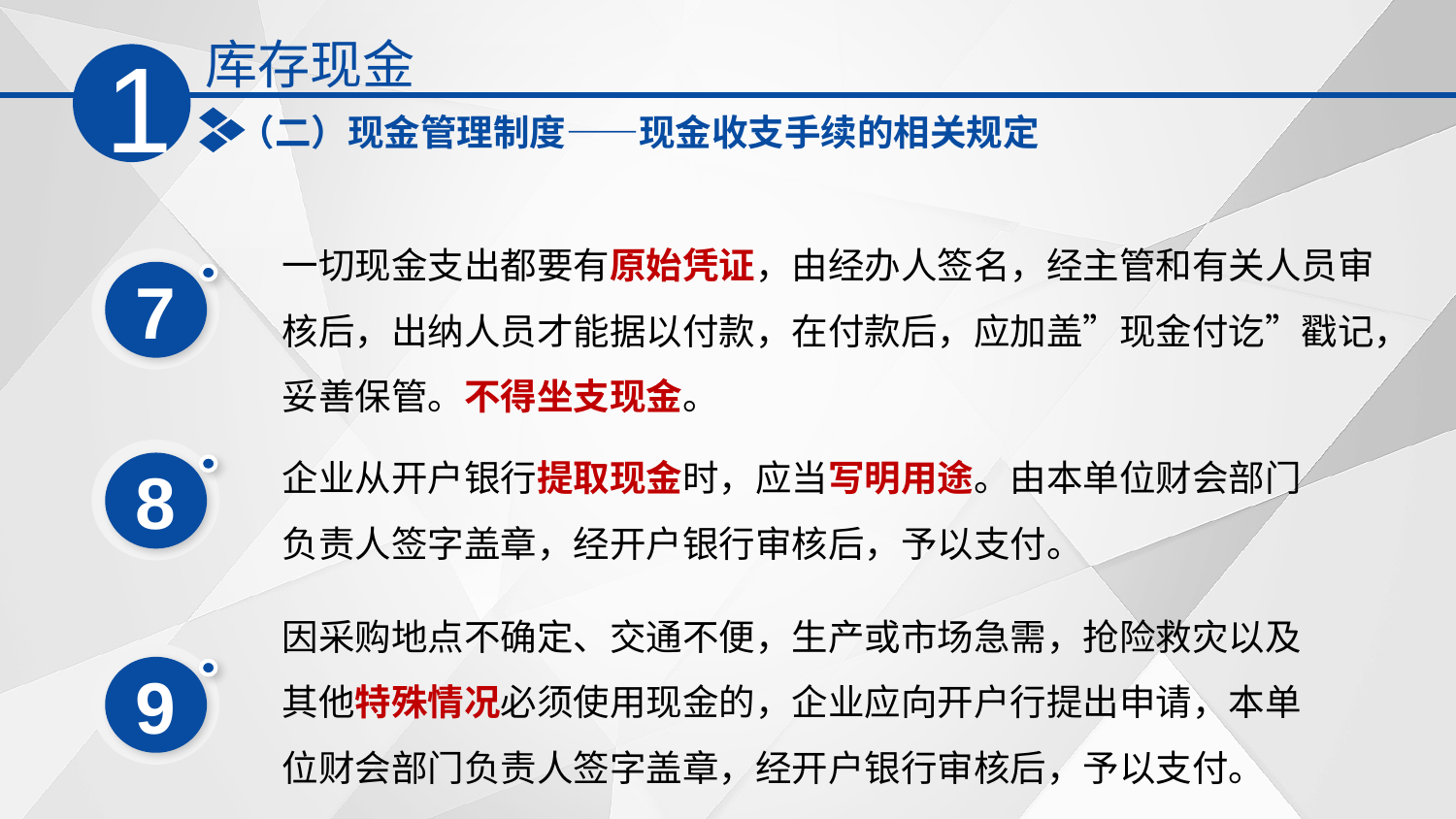

库存现金
1

（二）现金管理制度——现金收支手续的相关规定

一切现金支出都要有原始凭证，由经办人签名，经主管和有关人员审核后，出纳人员才能据以付款，在付款后，应加盖‌”现金付讫‌”戳记，妥善保管。不得坐支现金。

7

企业从开户银行提取现金时，应当写明用途。由本单位财会部门负责人签字盖章，经开户银行审核后，予以支付。

8

因采购地点不确定、交通不便，生产或市场急需，抢险救灾以及其他特殊情况必须使用现金的，企业应向开户行提出申请，本单位财会部门负责人签字盖章，经开户银行审核后，予以支付。

9